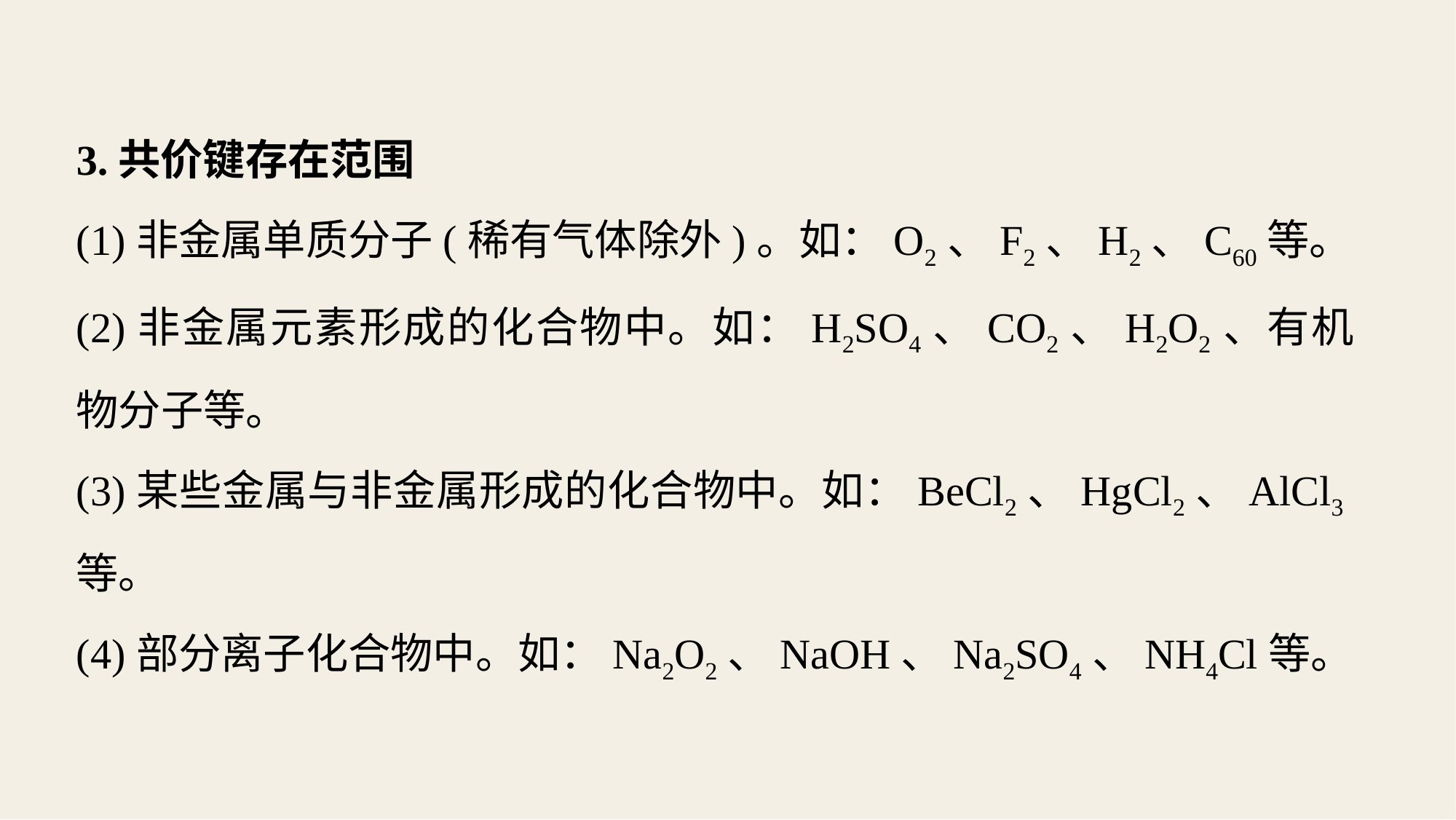

3.共价键存在范围
(1)非金属单质分子(稀有气体除外)。如：O2、F2、H2、C60等。
(2)非金属元素形成的化合物中。如：H2SO4、CO2、H2O2、有机物分子等。
(3)某些金属与非金属形成的化合物中。如：BeCl2、HgCl2、AlCl3等。
(4)部分离子化合物中。如：Na2O2、NaOH、Na2SO4、NH4Cl等。